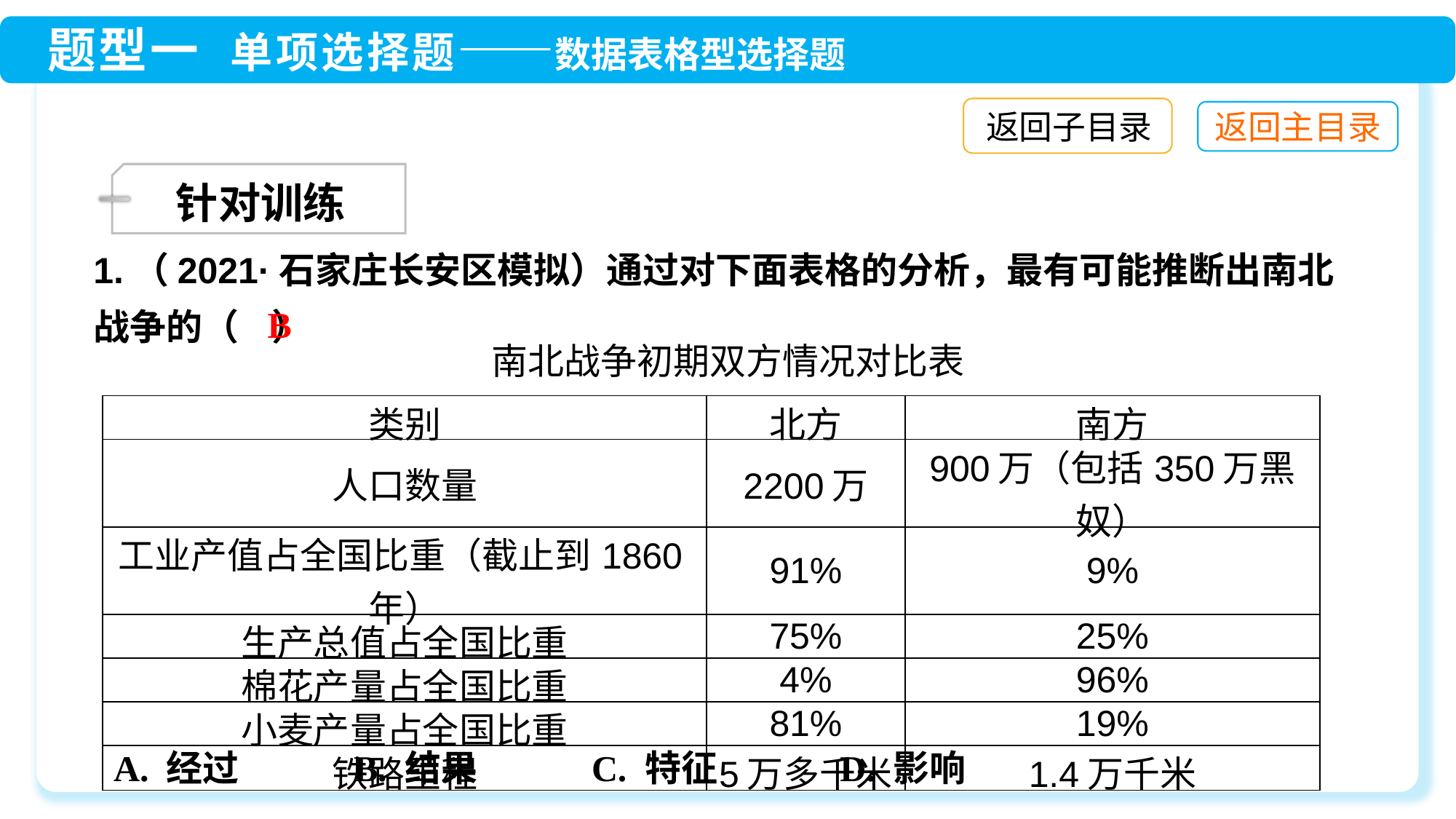

返回子目录
针对训练

1.（2021·石家庄长安区模拟）通过对下面表格的分析，最有可能推断出南北战争的（    ）
B
南北战争初期双方情况对比表
| 类别 | 北方 | 南方 |
| --- | --- | --- |
| 人口数量 | 2200万 | 900万（包括350万黑奴） |
| 工业产值占全国比重（截止到1860年） | 91% | 9% |
| 生产总值占全国比重 | 75% | 25% |
| 棉花产量占全国比重 | 4% | 96% |
| 小麦产量占全国比重 | 81% | 19% |
| 铁路里程 | 5万多千米 | 1.4万千米 |
A. 经过　　    B. 结果　　    C. 特征 　    　D. 影响